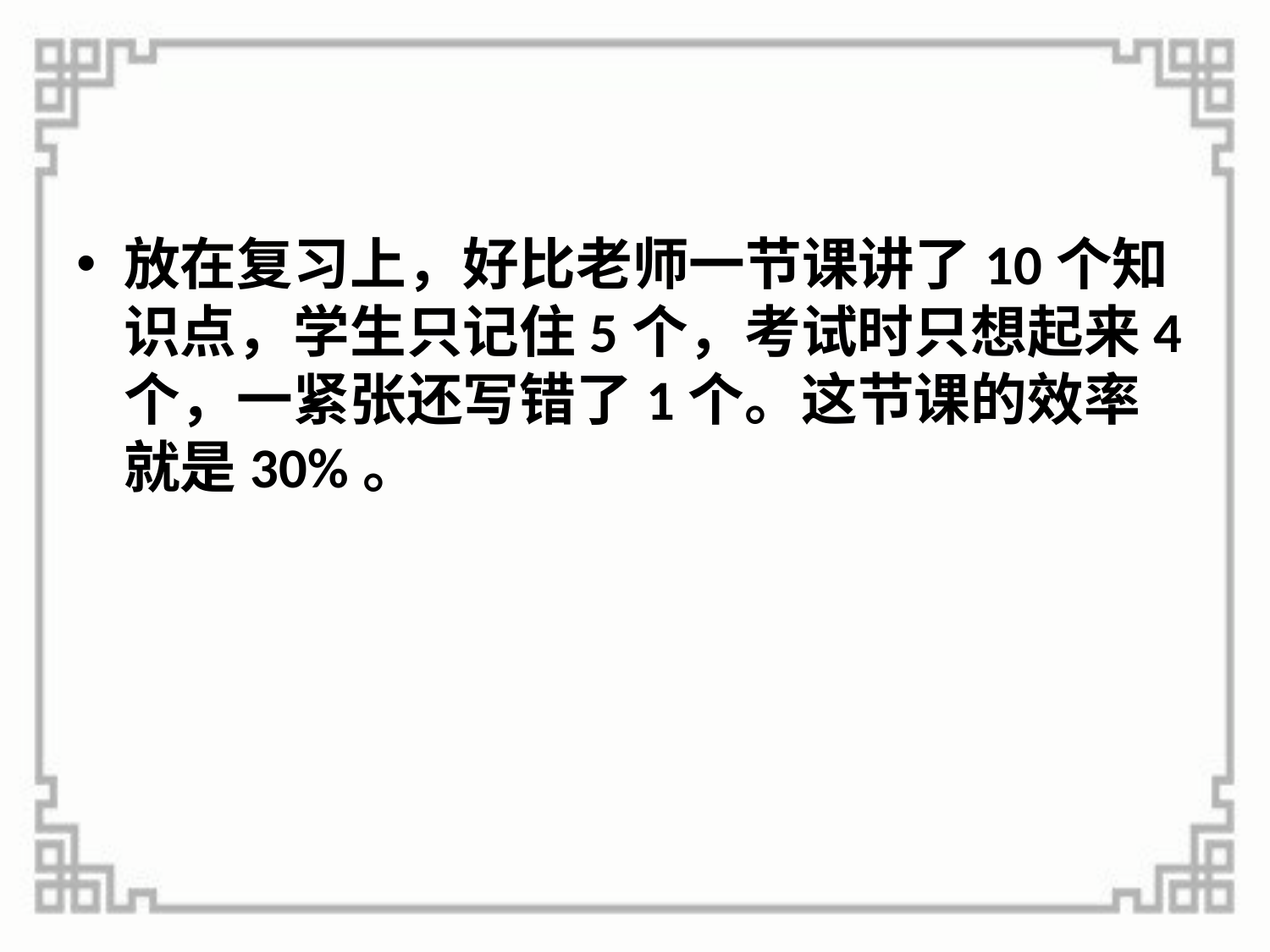

#
放在复习上，好比老师一节课讲了10个知识点，学生只记住5个，考试时只想起来4个，一紧张还写错了1个。这节课的效率就是30%。